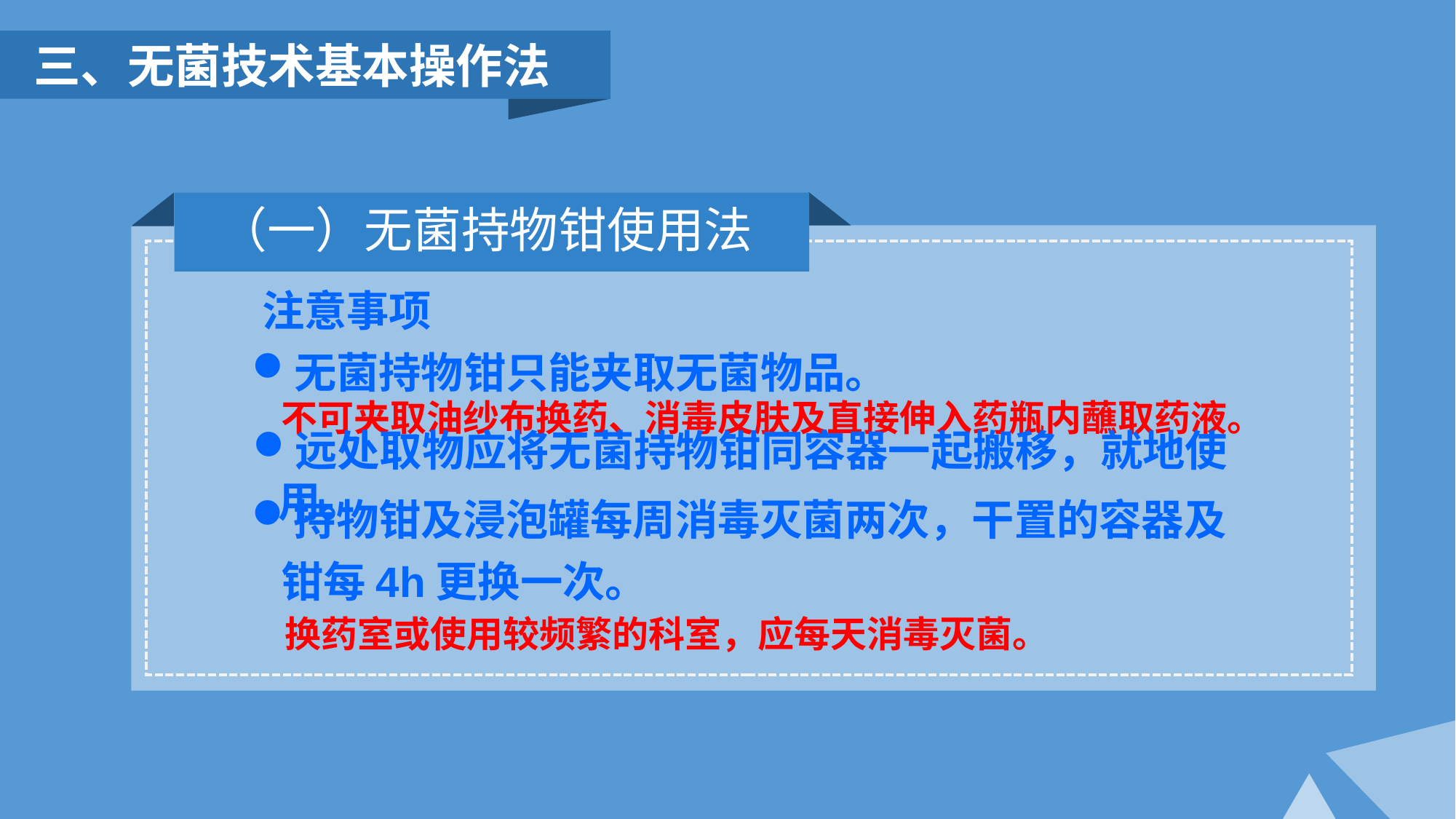

三、无菌技术基本操作法

（一）无菌持物钳使用法

注意事项
无菌持物钳只能夹取无菌物品。
不可夹取油纱布换药、消毒皮肤及直接伸入药瓶内蘸取药液。
远处取物应将无菌持物钳同容器一起搬移，就地使用。
持物钳及浸泡罐每周消毒灭菌两次，干置的容器及
  钳每4h更换一次。

换药室或使用较频繁的科室，应每天消毒灭菌。